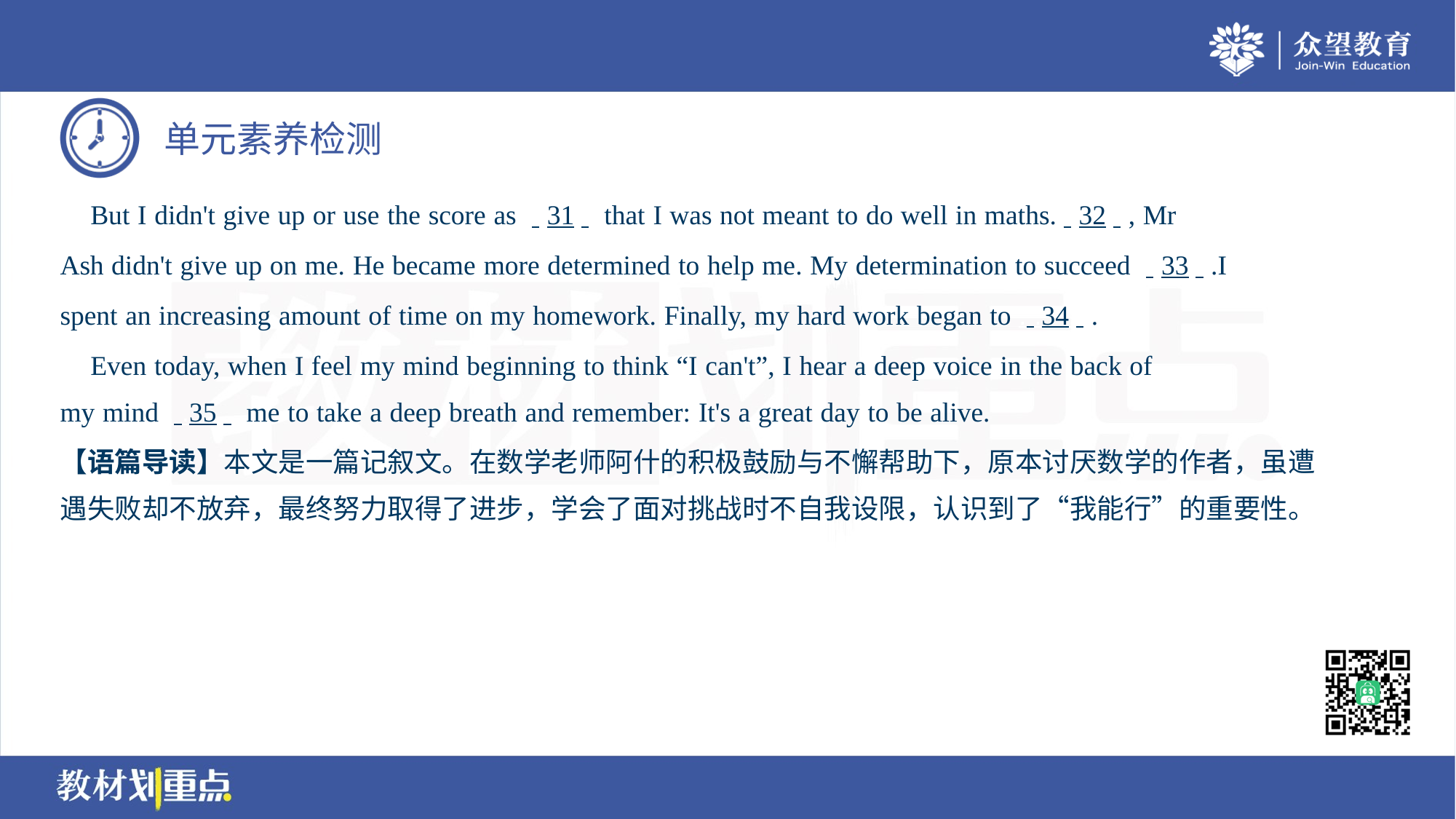

But I didn't give up or use the score as . .31. . that I was not meant to do well in maths.. .32. ., Mr
Ash didn't give up on me. He became more determined to help me. My determination to succeed . .33. ..I
spent an increasing amount of time on my homework. Finally, my hard work began to . .34. ..
    Even today, when I feel my mind beginning to think “I can't”, I hear a deep voice in the back of
my mind . .35. . me to take a deep breath and remember: It's a great day to be alive.
【语篇导读】本文是一篇记叙文。在数学老师阿什的积极鼓励与不懈帮助下，原本讨厌数学的作者，虽遭
遇失败却不放弃，最终努力取得了进步，学会了面对挑战时不自我设限，认识到了“我能行”的重要性。